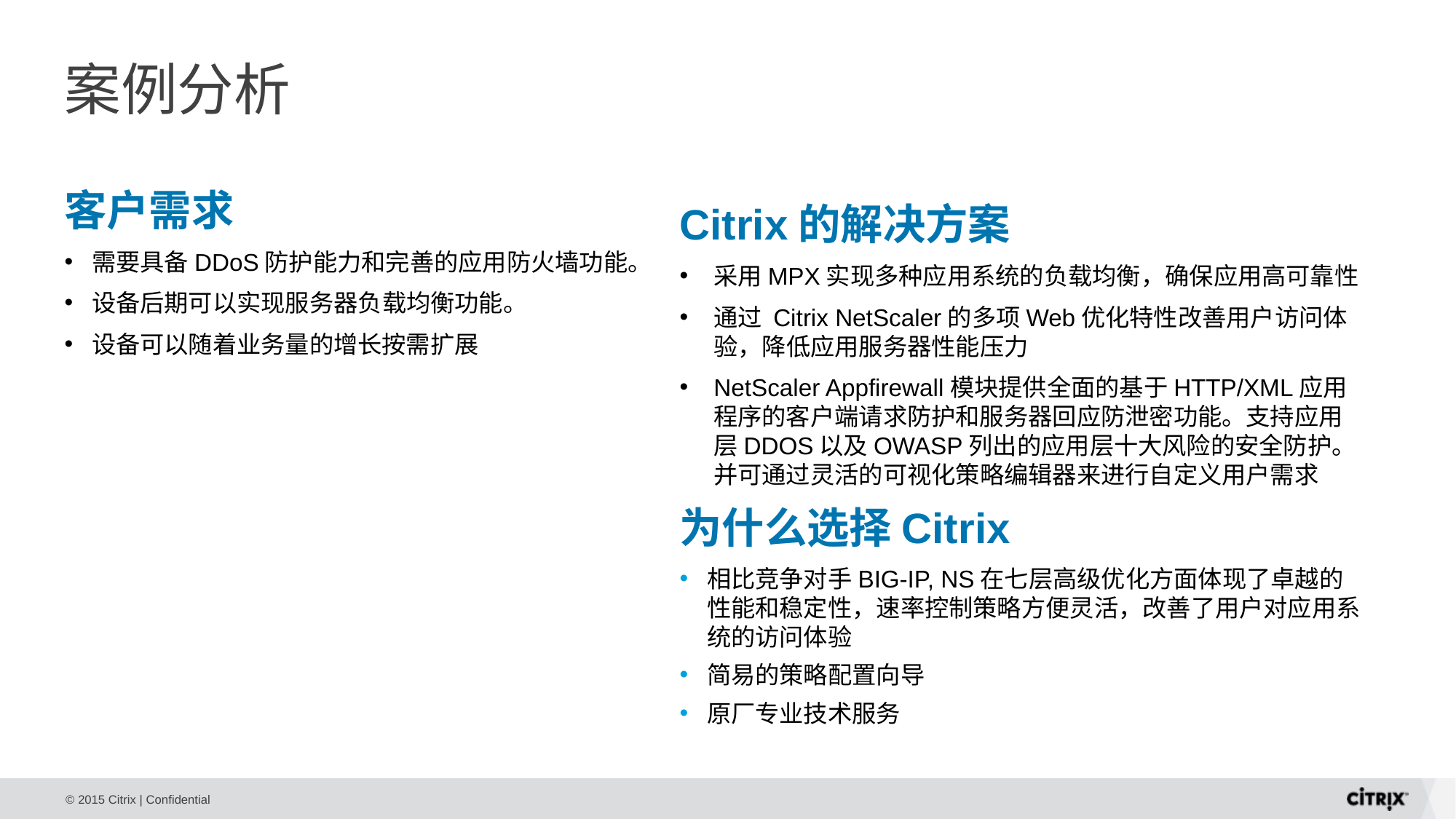

# 案例分析
客户需求
需要具备DDoS防护能力和完善的应用防火墙功能。
设备后期可以实现服务器负载均衡功能。
设备可以随着业务量的增长按需扩展
Citrix的解决方案
采用MPX实现多种应用系统的负载均衡，确保应用高可靠性
通过 Citrix NetScaler的多项Web优化特性改善用户访问体验，降低应用服务器性能压力
NetScaler Appfirewall模块提供全面的基于HTTP/XML应用程序的客户端请求防护和服务器回应防泄密功能。支持应用层DDOS以及OWASP列出的应用层十大风险的安全防护。并可通过灵活的可视化策略编辑器来进行自定义用户需求
为什么选择Citrix
相比竞争对手BIG-IP, NS在七层高级优化方面体现了卓越的性能和稳定性，速率控制策略方便灵活，改善了用户对应用系统的访问体验
简易的策略配置向导
原厂专业技术服务